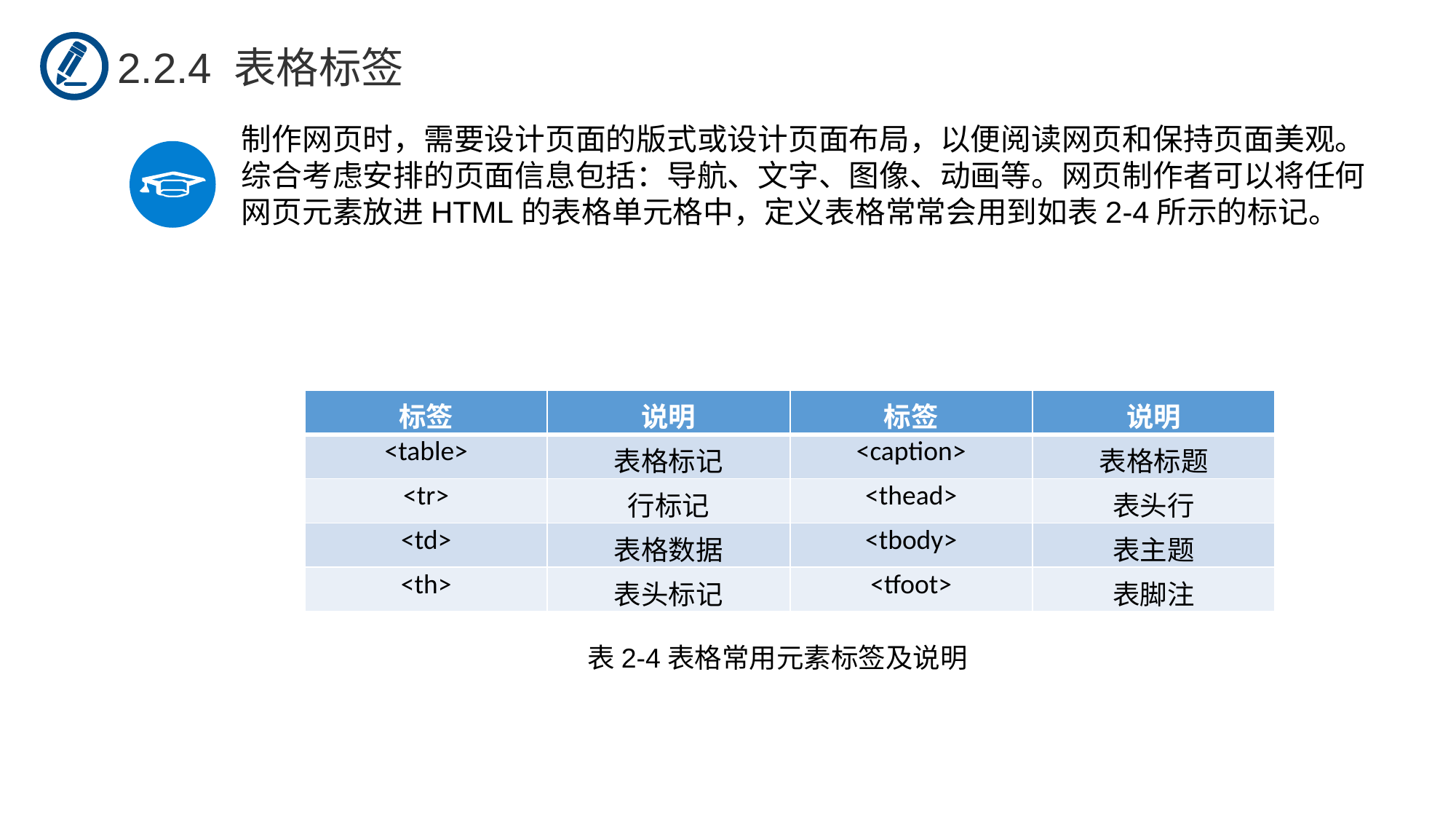

2.2.4 表格标签
制作网页时，需要设计页面的版式或设计页面布局，以便阅读网页和保持页面美观。综合考虑安排的页面信息包括：导航、文字、图像、动画等。网页制作者可以将任何网页元素放进HTML的表格单元格中，定义表格常常会用到如表2-4所示的标记。

| 标签 | 说明 | 标签 | 说明 |
| --- | --- | --- | --- |
| <table> | 表格标记 | <caption> | 表格标题 |
| <tr> | 行标记 | <thead> | 表头行 |
| <td> | 表格数据 | <tbody> | 表主题 |
| <th> | 表头标记 | <tfoot> | 表脚注 |
表2-4表格常用元素标签及说明